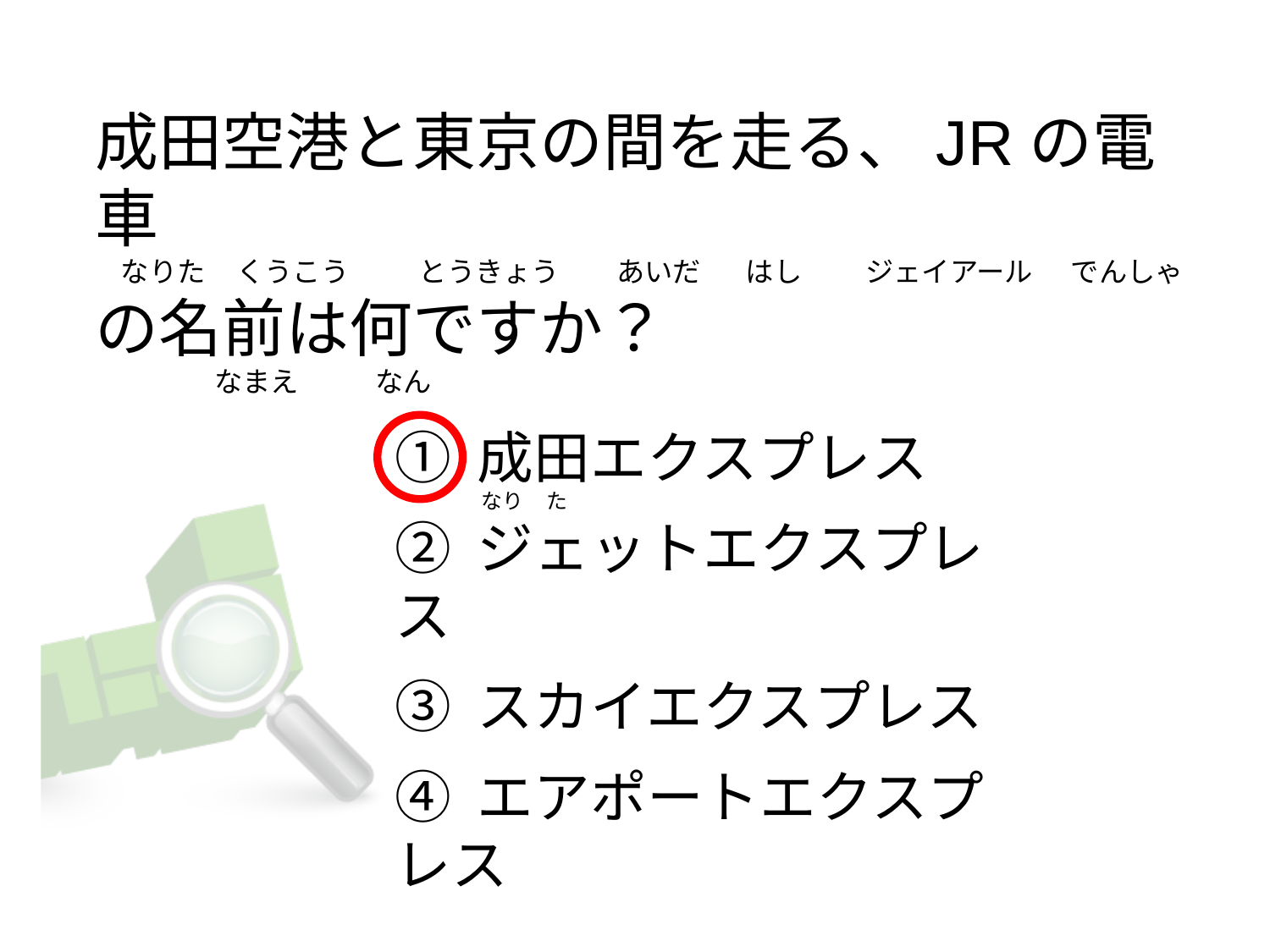

# 成田空港と東京の間を走る、JRの電車     なりた     くうこう           とうきょう         あいだ       はし          ジェイアール      でんしゃ の名前は何ですか？ 　　　　 なまえ            なん

① 成田エクスプレス
② ジェットエクスプレス
③ スカイエクスプレス
④ エアポートエクスプレス
なり     た